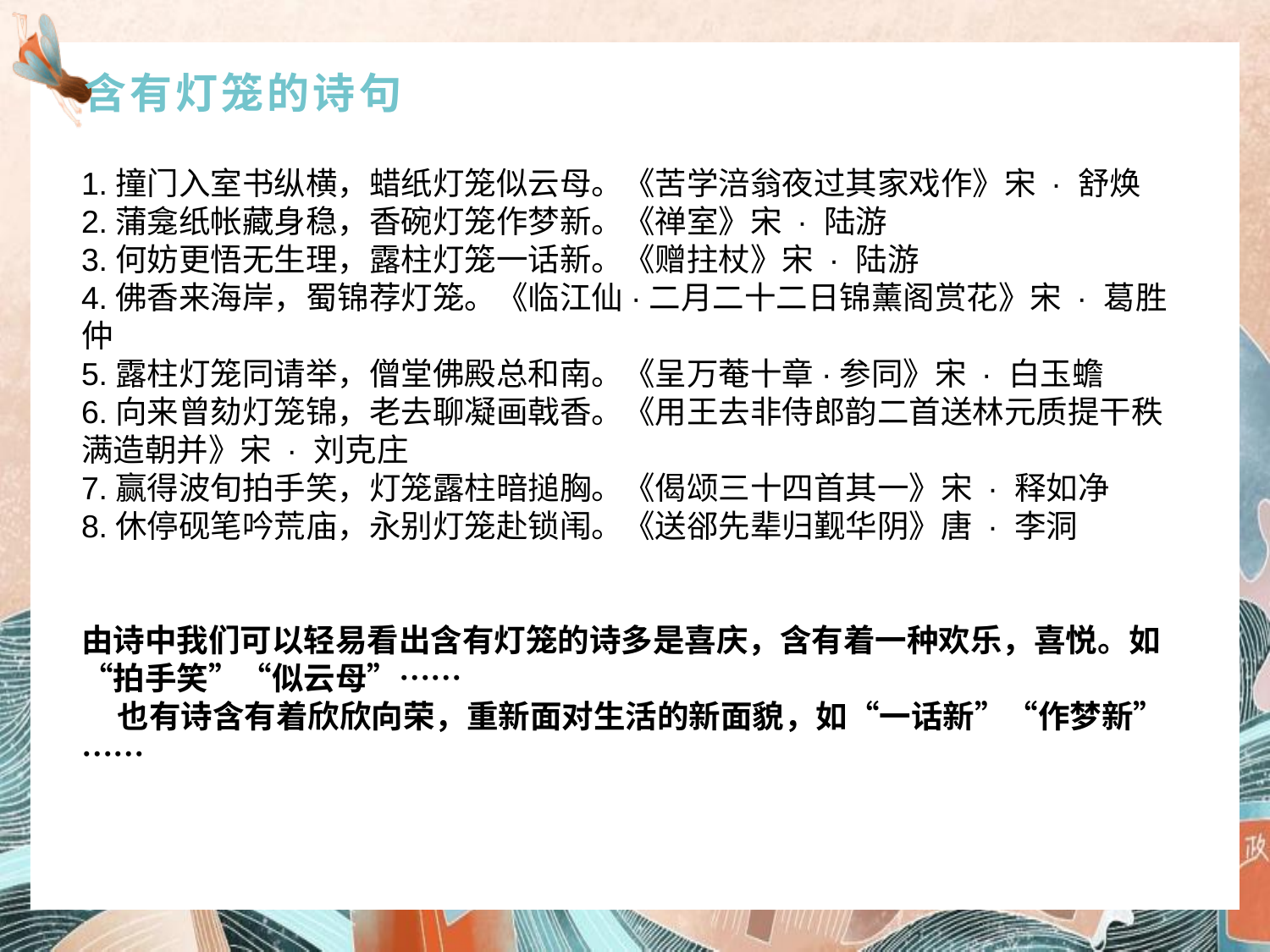

# 含有灯笼的诗句
1.撞门入室书纵横，蜡纸灯笼似云母。《苦学涪翁夜过其家戏作》宋 · 舒焕
2.蒲龛纸帐藏身稳，香碗灯笼作梦新。《禅室》宋 · 陆游
3.何妨更悟无生理，露柱灯笼一话新。《赠拄杖》宋 · 陆游
4.佛香来海岸，蜀锦荐灯笼。《临江仙·二月二十二日锦薰阁赏花》宋 · 葛胜仲
5.露柱灯笼同请举，僧堂佛殿总和南。《呈万菴十章·参同》宋 · 白玉蟾
6.向来曾劾灯笼锦，老去聊凝画戟香。《用王去非侍郎韵二首送林元质提干秩满造朝并》宋 · 刘克庄
7.赢得波旬拍手笑，灯笼露柱暗搥胸。《偈颂三十四首其一》宋 · 释如净
8.休停砚笔吟荒庙，永别灯笼赴锁闱。《送郤先辈归觐华阴》唐 · 李洞

由诗中我们可以轻易看出含有灯笼的诗多是喜庆，含有着一种欢乐，喜悦。如“拍手笑”“似云母”……
    也有诗含有着欣欣向荣，重新面对生活的新面貌，如“一话新”“作梦新”……